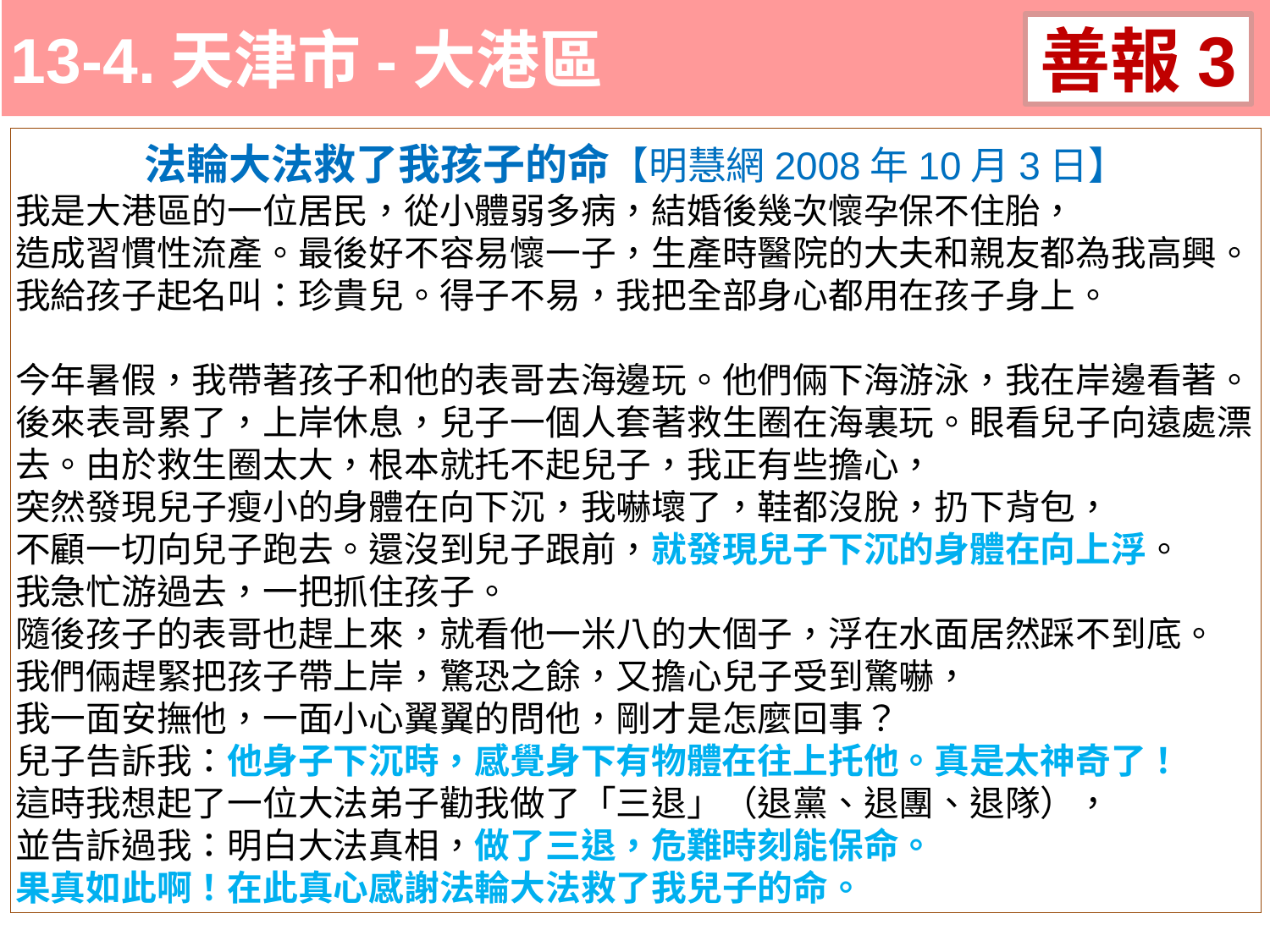

13-4.天津市-大港區
善報3
11-3. XX市官員惡報實例
法輪大法救了我孩子的命【明慧網2008年10月3日】
我是大港區的一位居民，從小體弱多病，結婚後幾次懷孕保不住胎，
造成習慣性流產。最後好不容易懷一子，生產時醫院的大夫和親友都為我高興。我給孩子起名叫：珍貴兒。得子不易，我把全部身心都用在孩子身上。

今年暑假，我帶著孩子和他的表哥去海邊玩。他們倆下海游泳，我在岸邊看著。後來表哥累了，上岸休息，兒子一個人套著救生圈在海裏玩。眼看兒子向遠處漂去。由於救生圈太大，根本就托不起兒子，我正有些擔心，
突然發現兒子瘦小的身體在向下沉，我嚇壞了，鞋都沒脫，扔下背包，
不顧一切向兒子跑去。還沒到兒子跟前，就發現兒子下沉的身體在向上浮。
我急忙游過去，一把抓住孩子。
隨後孩子的表哥也趕上來，就看他一米八的大個子，浮在水面居然踩不到底。
我們倆趕緊把孩子帶上岸，驚恐之餘，又擔心兒子受到驚嚇，
我一面安撫他，一面小心翼翼的問他，剛才是怎麼回事？
兒子告訴我：他身子下沉時，感覺身下有物體在往上托他。真是太神奇了！
這時我想起了一位大法弟子勸我做了「三退」（退黨、退團、退隊），
並告訴過我：明白大法真相，做了三退，危難時刻能保命。
果真如此啊！在此真心感謝法輪大法救了我兒子的命。